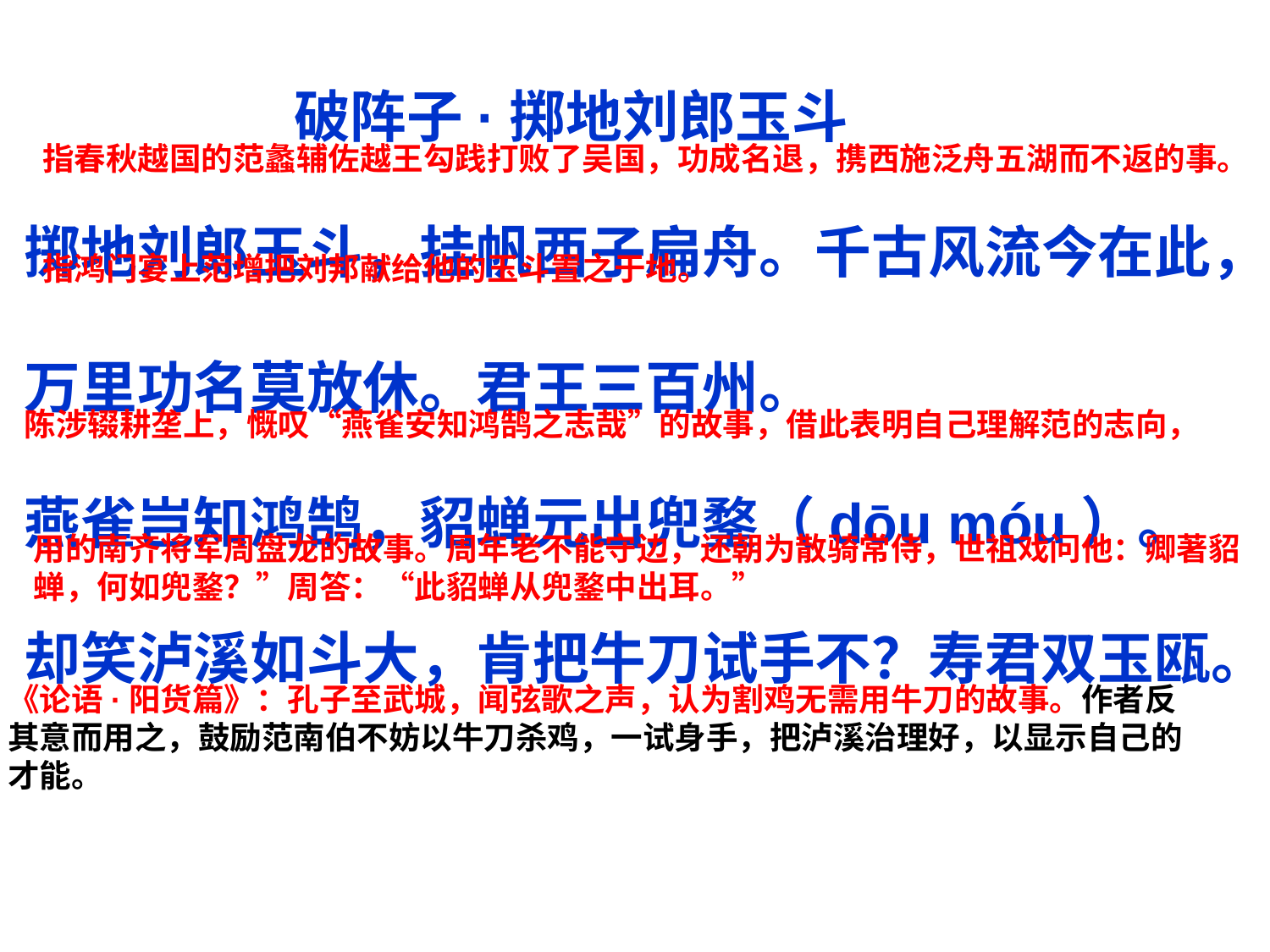

破阵子·掷地刘郎玉斗
掷地刘郎玉斗，挂帆西子扁舟。千古风流今在此，万里功名莫放休。君王三百州。
燕雀岂知鸿鹄，貂蝉元出兜鍪（dōu móu）。却笑泸溪如斗大，肯把牛刀试手不？寿君双玉瓯。

指春秋越国的范蠡辅佐越王勾践打败了吴国，功成名退，携西施泛舟五湖而不返的事。
指鸿门宴上范增把刘邦献给他的玉斗置之于地。
陈涉辍耕垄上，慨叹“燕雀安知鸿鹄之志哉”的故事，借此表明自己理解范的志向，

用的南齐将军周盘龙的故事。周年老不能守边，还朝为散骑常侍，世祖戏问他：卿著貂蝉，何如兜鍪？”周答：“此貂蝉从兜鍪中出耳。”
《论语·阳货篇》：孔子至武城，闻弦歌之声，认为割鸡无需用牛刀的故事。作者反其意而用之，鼓励范南伯不妨以牛刀杀鸡，一试身手，把泸溪治理好，以显示自己的才能。